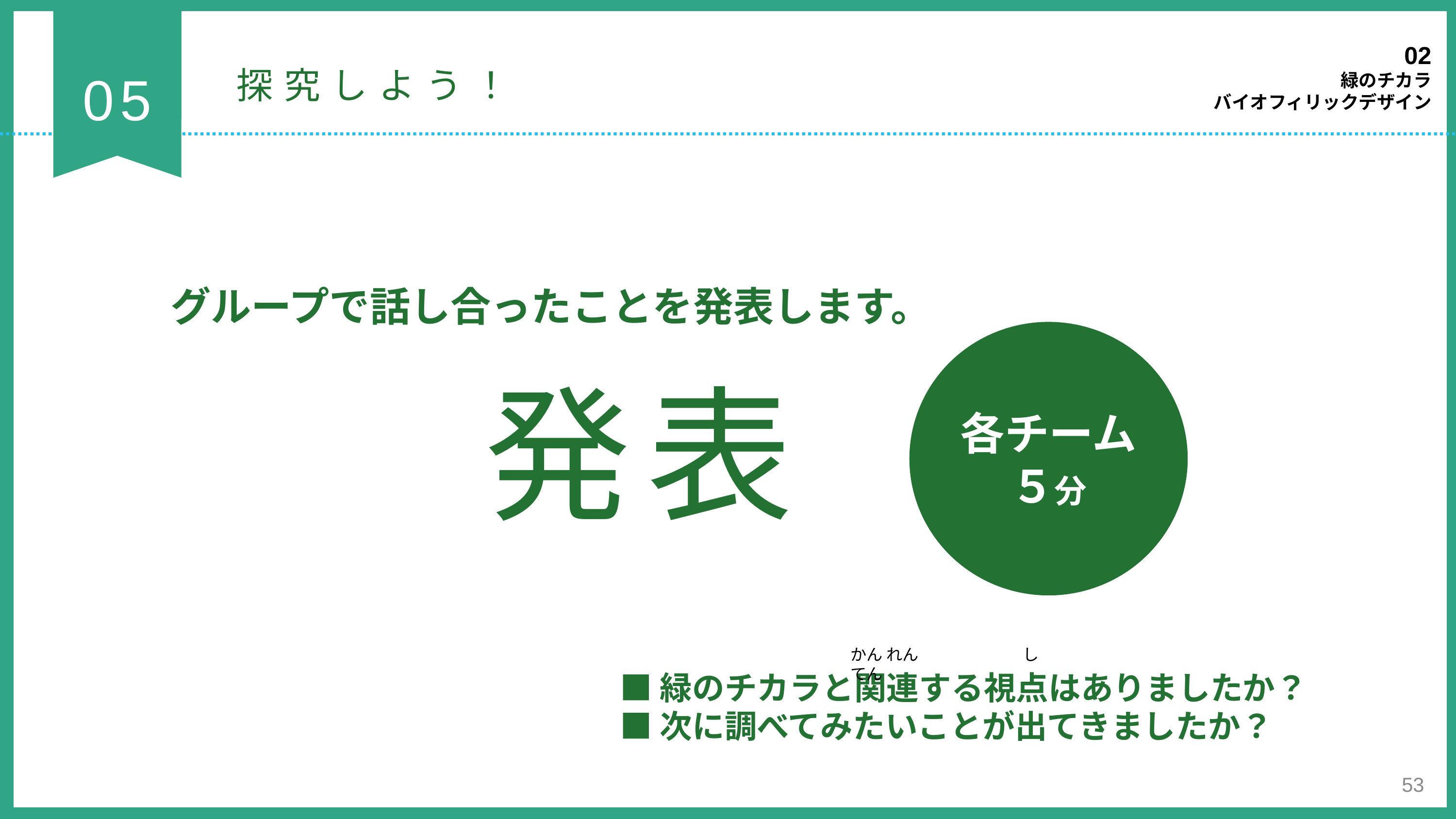

02
緑のチカラ
バイオフィリックデザイン
05
探究しよう！

グループで話し合ったことを発表します。
各チーム
５分
発表
かん れん　  　　　　　し　てん
■緑のチカラと関連する視点はありましたか？
■次に調べてみたいことが出てきましたか？
53